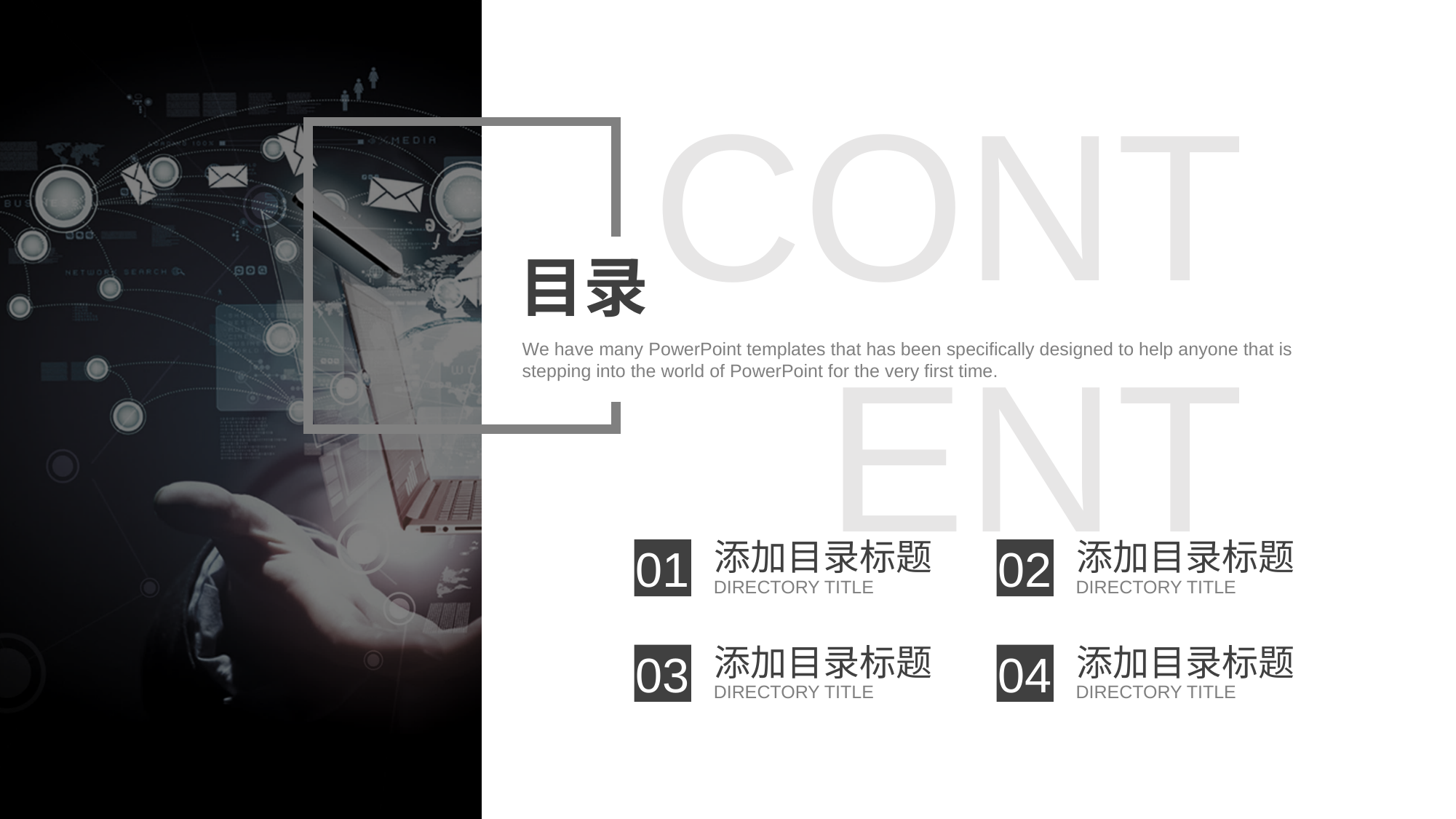

CONTENT

目录
We have many PowerPoint templates that has been specifically designed to help anyone that is stepping into the world of PowerPoint for the very first time.
添加目录标题
DIRECTORY TITLE
添加目录标题
DIRECTORY TITLE
01
02
添加目录标题
DIRECTORY TITLE
添加目录标题
DIRECTORY TITLE
03
04